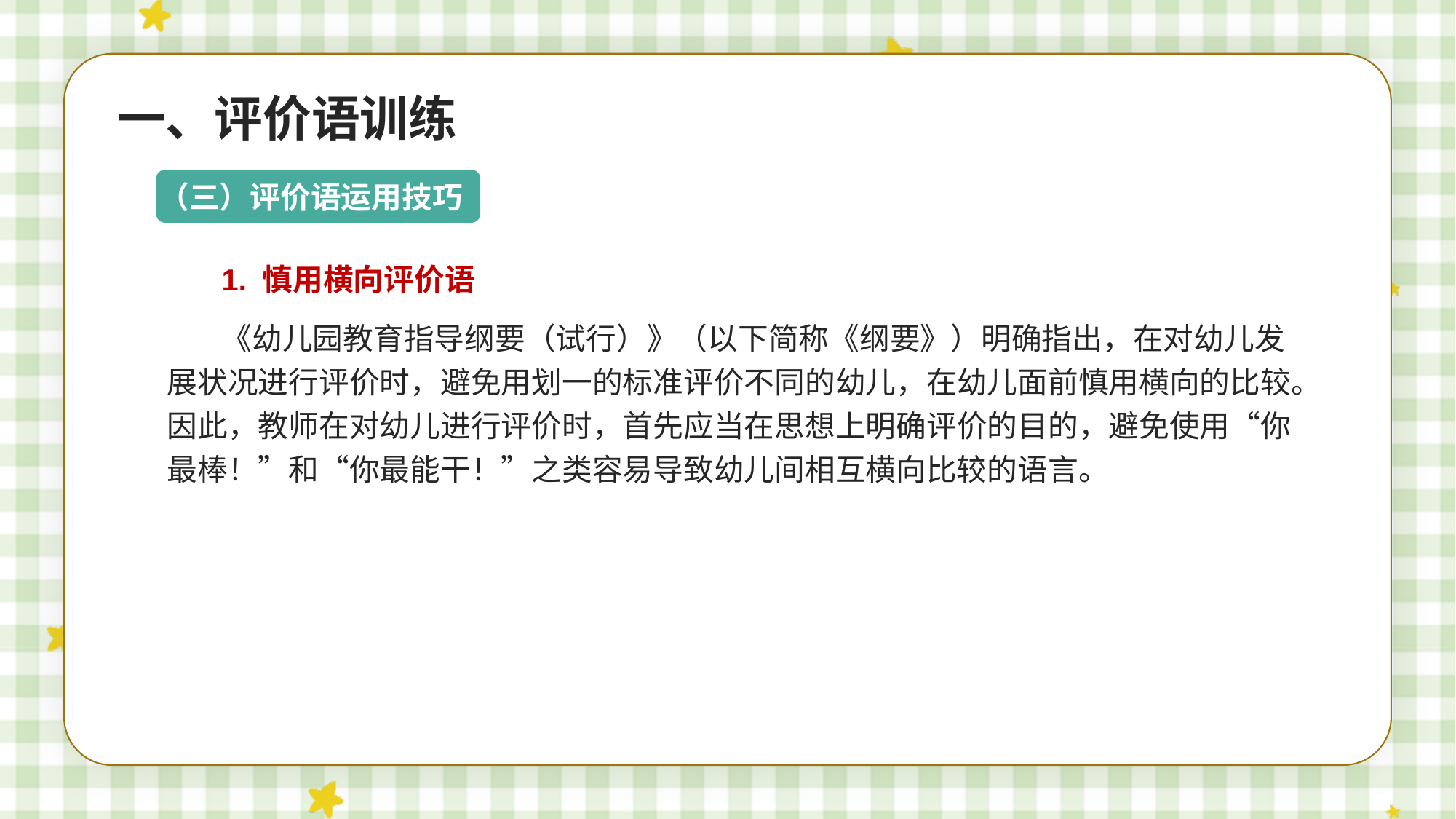

一、评价语训练
（三）评价语运用技巧
1. 慎用横向评价语
《幼儿园教育指导纲要（试行）》（以下简称《纲要》）明确指出，在对幼儿发展状况进行评价时，避免用划一的标准评价不同的幼儿，在幼儿面前慎用横向的比较。因此，教师在对幼儿进行评价时，首先应当在思想上明确评价的目的，避免使用“你最棒！”和“你最能干！”之类容易导致幼儿间相互横向比较的语言。